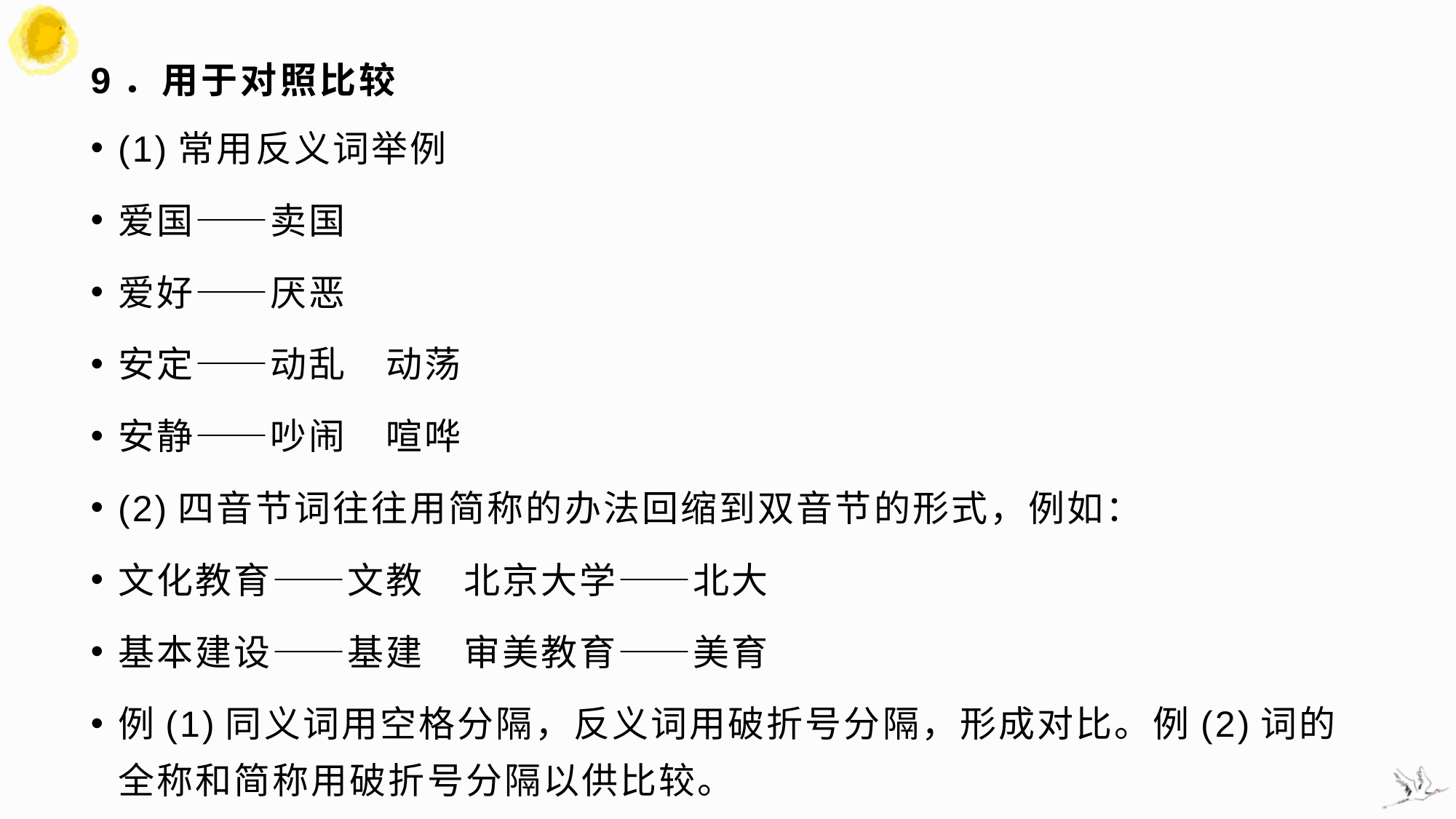

# 9．用于对照比较
(1)常用反义词举例
爱国——卖国
爱好——厌恶
安定——动乱　动荡
安静——吵闹　喧哗
(2)四音节词往往用简称的办法回缩到双音节的形式，例如：
文化教育——文教　北京大学——北大
基本建设——基建　审美教育——美育
例(1)同义词用空格分隔，反义词用破折号分隔，形成对比。例(2)词的全称和简称用破折号分隔以供比较。